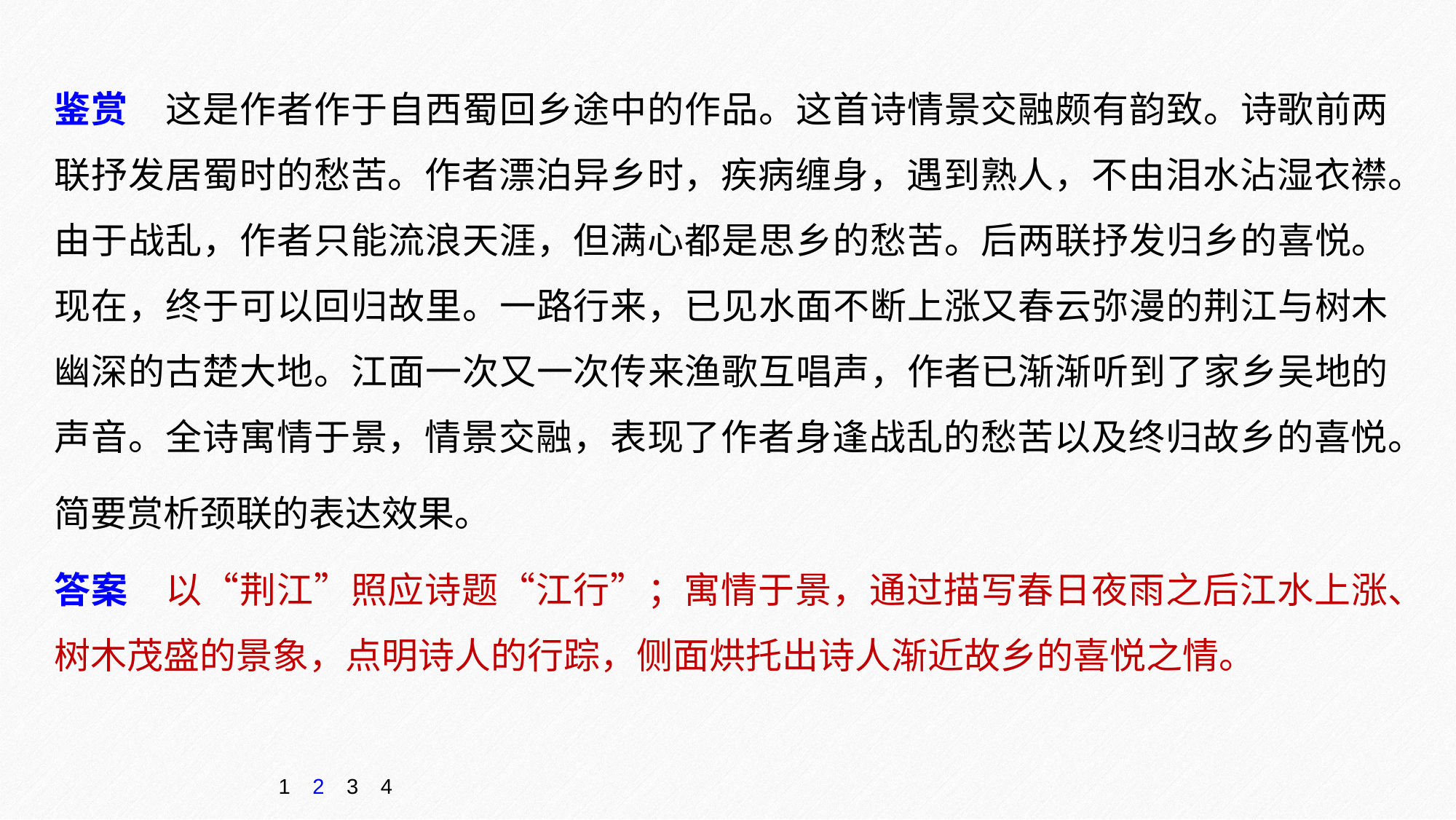

鉴赏　这是作者作于自西蜀回乡途中的作品。这首诗情景交融颇有韵致。诗歌前两联抒发居蜀时的愁苦。作者漂泊异乡时，疾病缠身，遇到熟人，不由泪水沾湿衣襟。由于战乱，作者只能流浪天涯，但满心都是思乡的愁苦。后两联抒发归乡的喜悦。现在，终于可以回归故里。一路行来，已见水面不断上涨又春云弥漫的荆江与树木幽深的古楚大地。江面一次又一次传来渔歌互唱声，作者已渐渐听到了家乡吴地的声音。全诗寓情于景，情景交融，表现了作者身逢战乱的愁苦以及终归故乡的喜悦。
简要赏析颈联的表达效果。
答案　以“荆江”照应诗题“江行”；寓情于景，通过描写春日夜雨之后江水上涨、树木茂盛的景象，点明诗人的行踪，侧面烘托出诗人渐近故乡的喜悦之情。
1
2
3
4